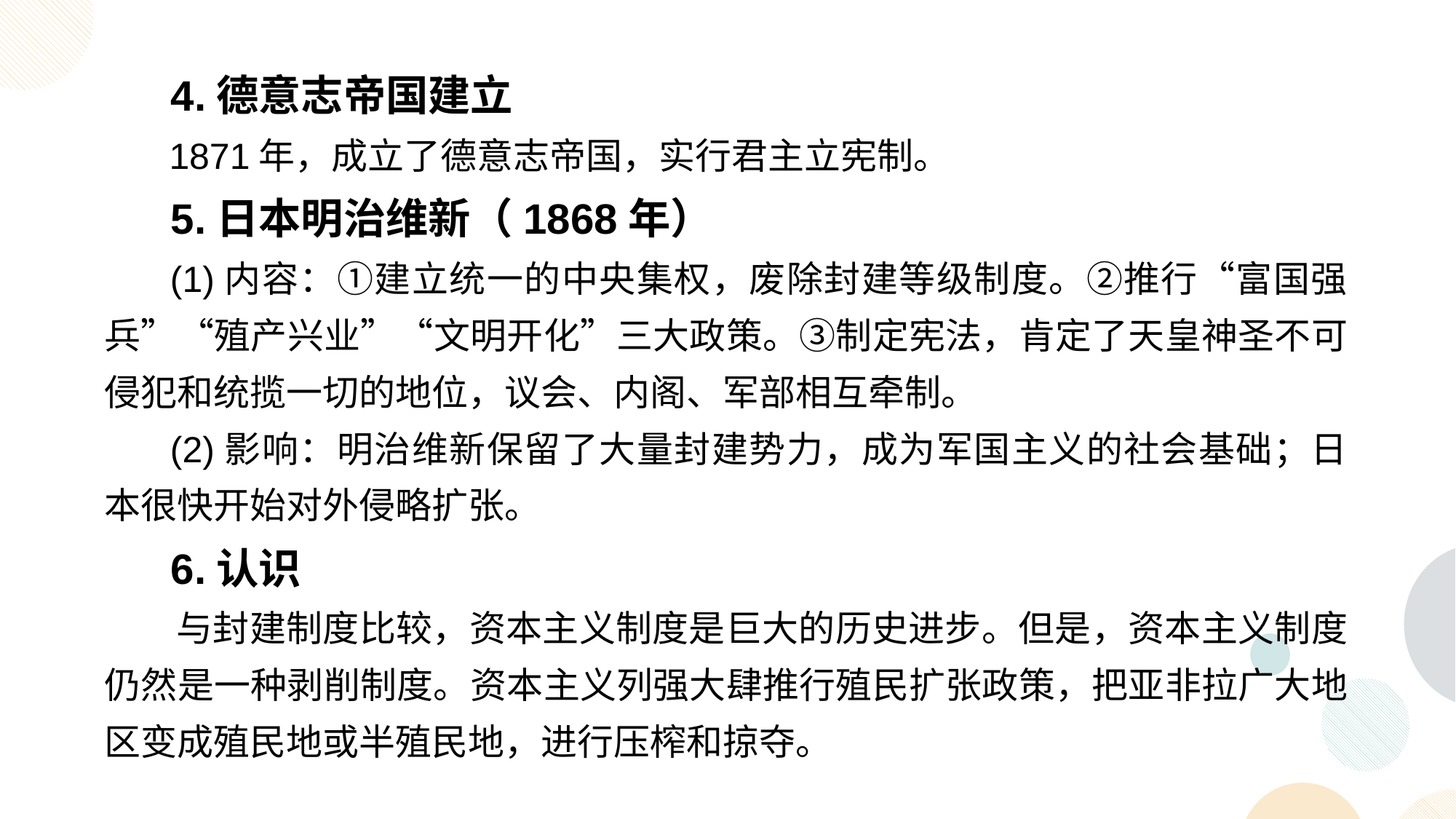

4.德意志帝国建立
 1871年，成立了德意志帝国，实行君主立宪制。
 5.日本明治维新（1868年）
 (1)内容：①建立统一的中央集权，废除封建等级制度。②推行“富国强兵”“殖产兴业”“文明开化”三大政策。③制定宪法，肯定了天皇神圣不可侵犯和统揽一切的地位，议会、内阁、军部相互牵制。
 (2)影响：明治维新保留了大量封建势力，成为军国主义的社会基础；日本很快开始对外侵略扩张。
 6.认识
 与封建制度比较，资本主义制度是巨大的历史进步。但是，资本主义制度仍然是一种剥削制度。资本主义列强大肆推行殖民扩张政策，把亚非拉广大地区变成殖民地或半殖民地，进行压榨和掠夺。